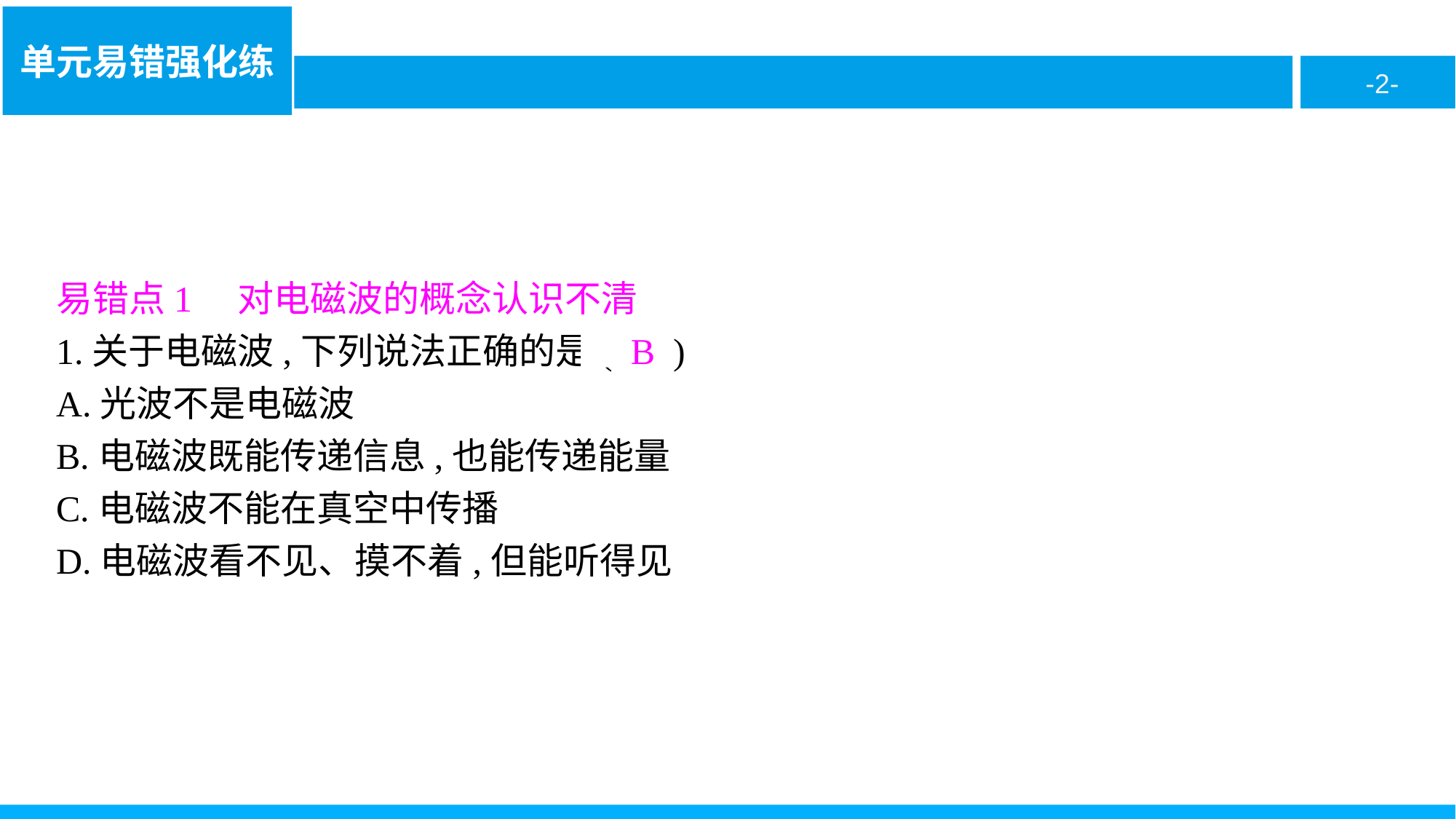

易错点1　对电磁波的概念认识不清
1.关于电磁波,下列说法正确的是(  B  )
A.光波不是电磁波
B.电磁波既能传递信息,也能传递能量
C.电磁波不能在真空中传播
D.电磁波看不见、摸不着,但能听得见